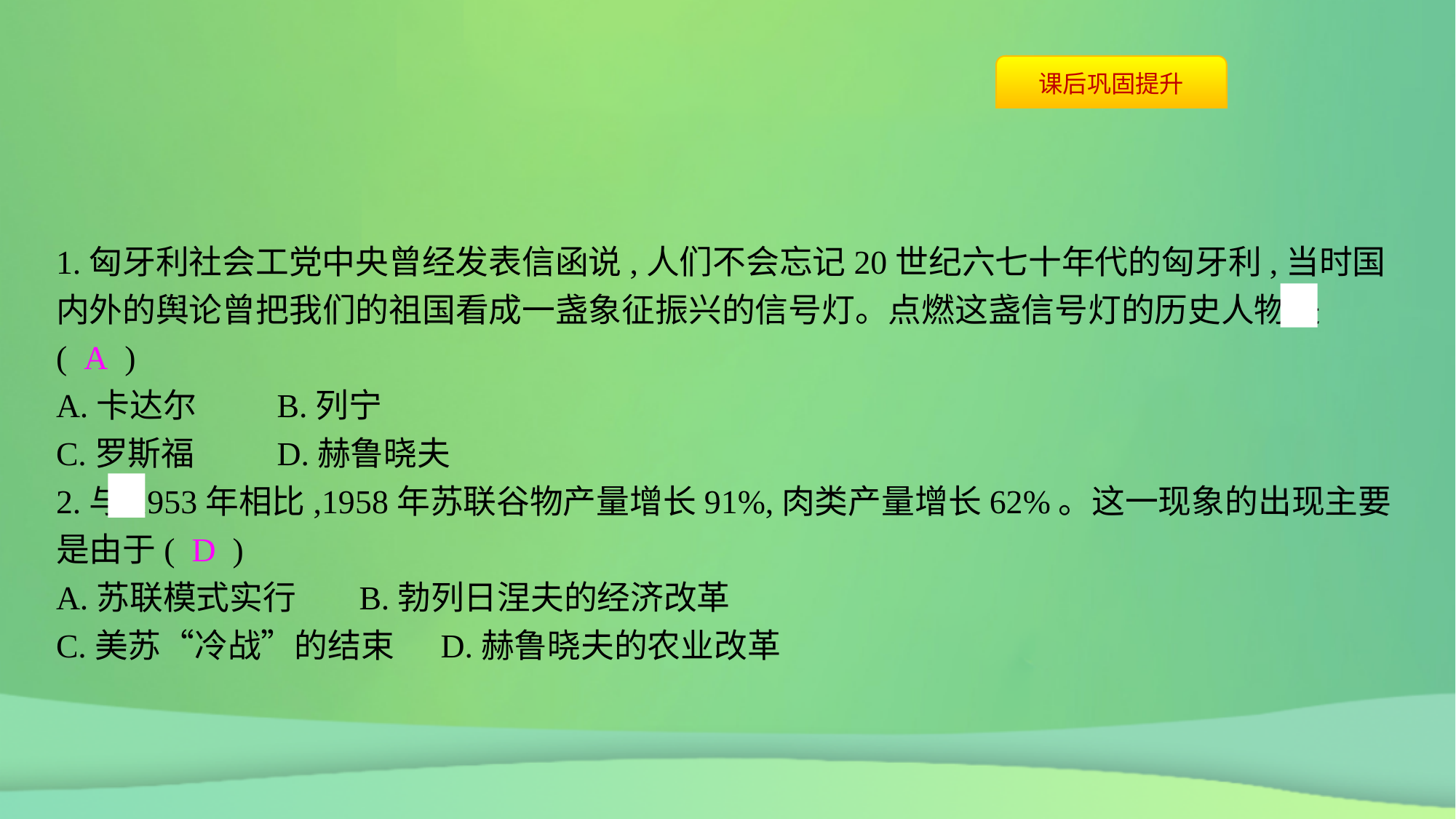

1.匈牙利社会工党中央曾经发表信函说,人们不会忘记20世纪六七十年代的匈牙利,当时国内外的舆论曾把我们的祖国看成一盏象征振兴的信号灯。点燃这盏信号灯的历史人物是(  A  )
A.卡达尔	B.列宁
C.罗斯福	D.赫鲁晓夫
2.与1953年相比,1958年苏联谷物产量增长91%,肉类产量增长62%。这一现象的出现主要是由于(  D  )
A.苏联模式实行	B.勃列日涅夫的经济改革
C.美苏“冷战”的结束	D.赫鲁晓夫的农业改革